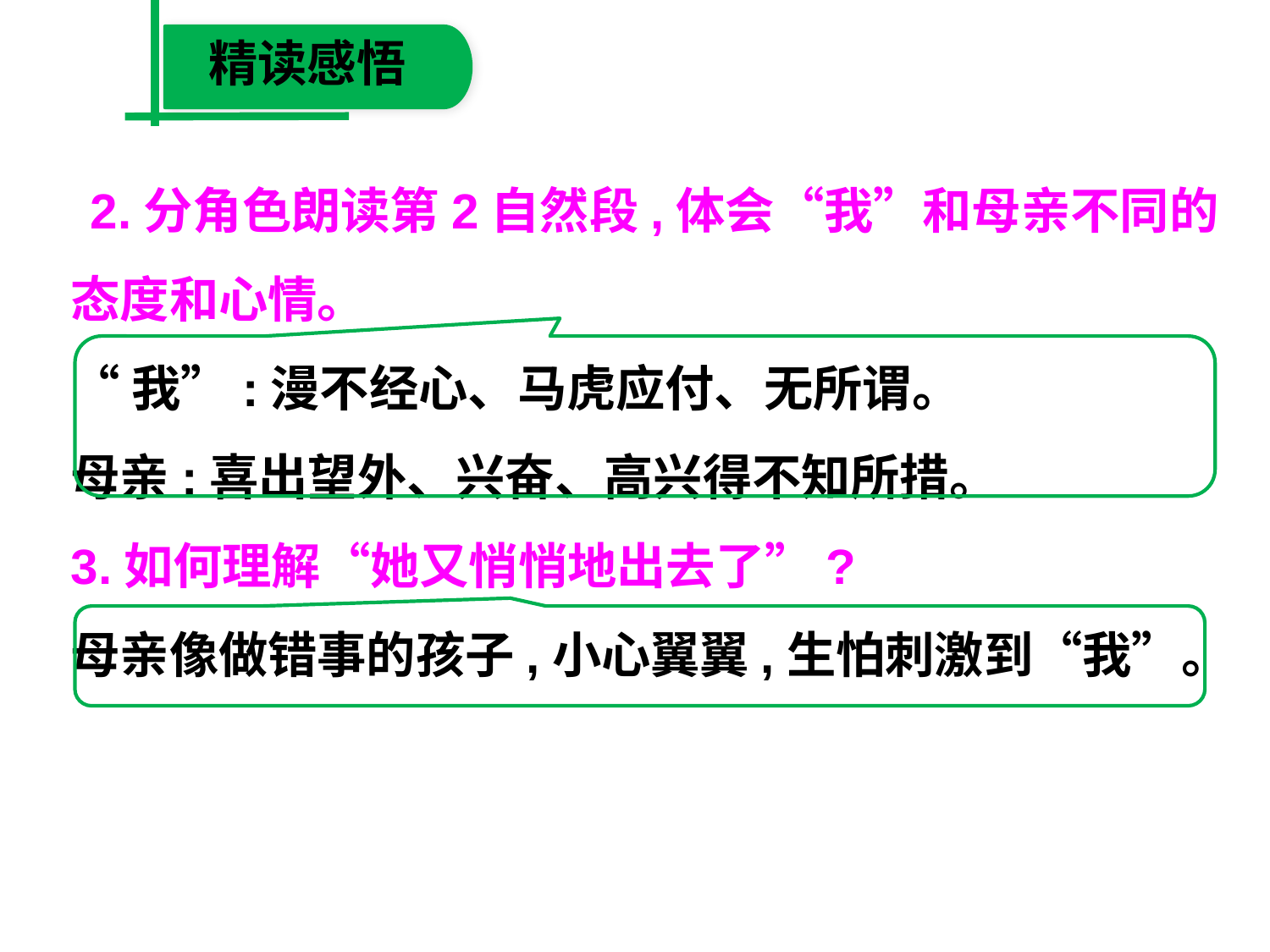

精读感悟
　2.分角色朗读第2自然段,体会“我”和母亲不同的
态度和心情。
“我”:漫不经心、马虎应付、无所谓。
母亲:喜出望外、兴奋、高兴得不知所措。
3.如何理解“她又悄悄地出去了”?
母亲像做错事的孩子,小心翼翼,生怕刺激到“我”。